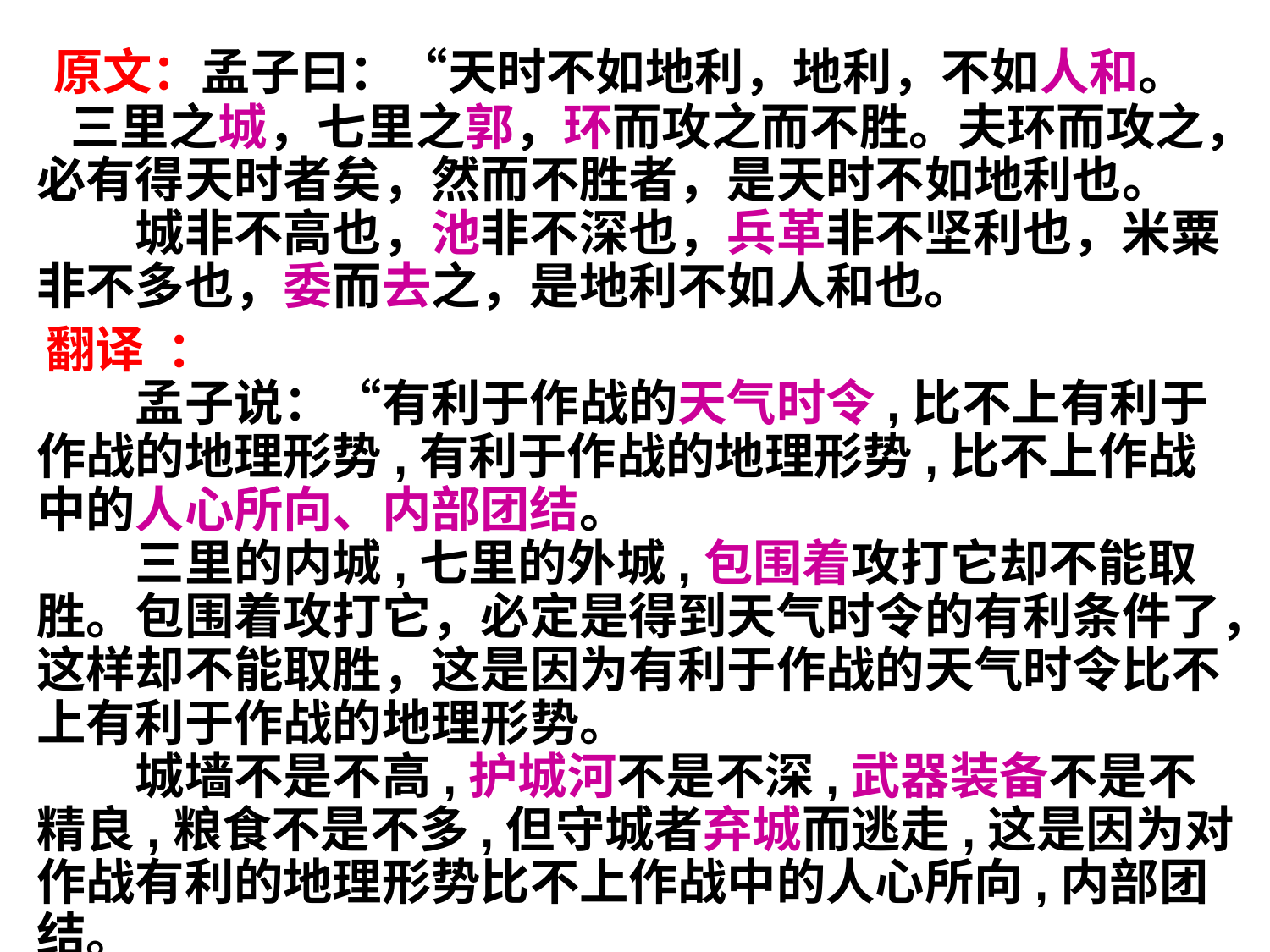

# 原文：孟子曰：“天时不如地利，地利，不如人和。 三里之城，七里之郭，环而攻之而不胜。夫环而攻之，必有得天时者矣，然而不胜者，是天时不如地利也。 　　城非不高也，池非不深也，兵革非不坚利也，米粟非不多也，委而去之，是地利不如人和也。
    翻译  ：
　　孟子说：“有利于作战的天气时令,比不上有利于作战的地理形势,有利于作战的地理形势,比不上作战中的人心所向、内部团结。
　　三里的内城,七里的外城,包围着攻打它却不能取胜。包围着攻打它，必定是得到天气时令的有利条件了，这样却不能取胜，这是因为有利于作战的天气时令比不上有利于作战的地理形势。
　　城墙不是不高,护城河不是不深,武器装备不是不精良,粮食不是不多,但守城者弃城而逃走,这是因为对作战有利的地理形势比不上作战中的人心所向,内部团结。